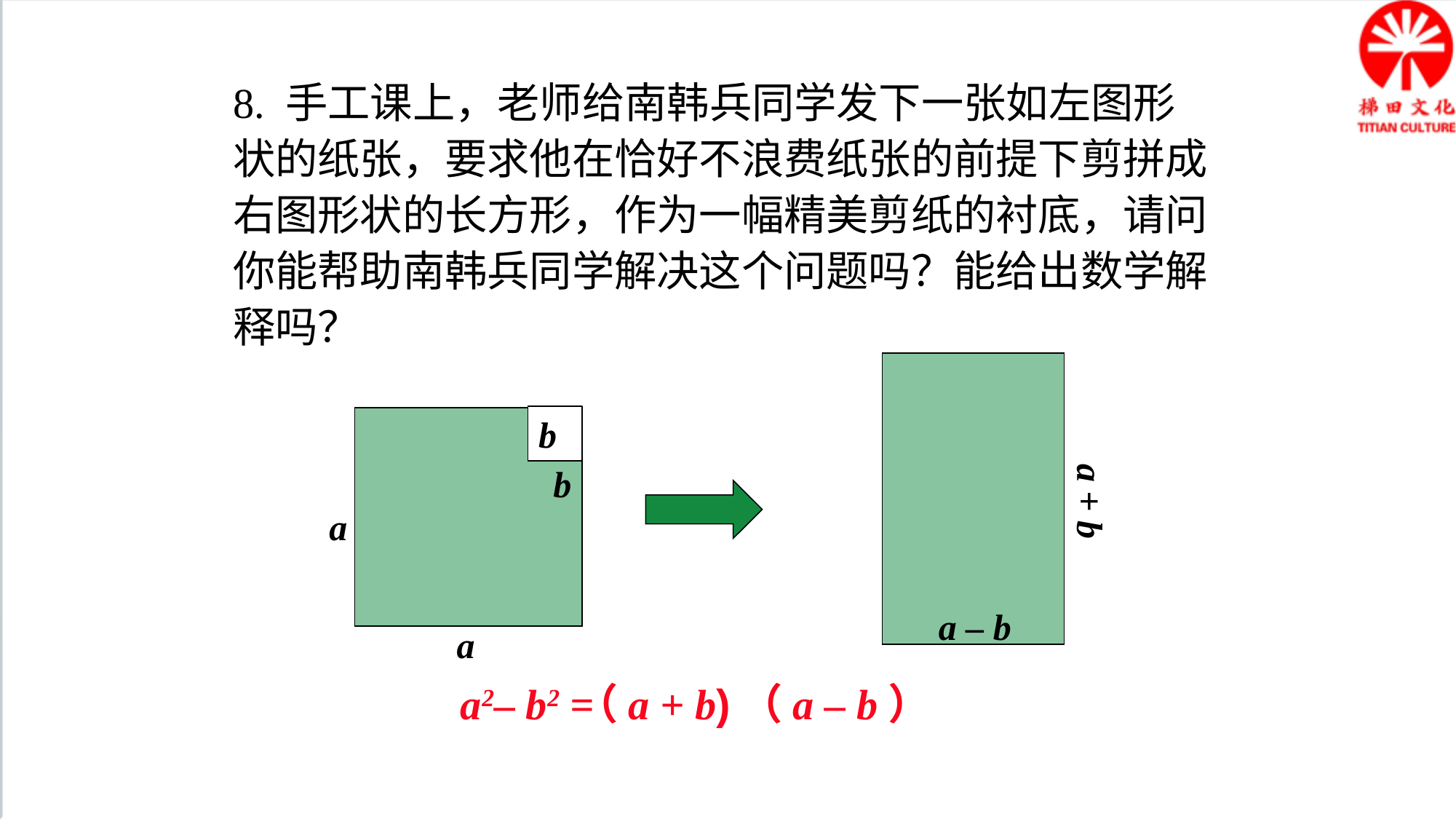

8. 手工课上，老师给南韩兵同学发下一张如左图形状的纸张，要求他在恰好不浪费纸张的前提下剪拼成右图形状的长方形，作为一幅精美剪纸的衬底，请问你能帮助南韩兵同学解决这个问题吗？能给出数学解释吗？

b
a + b
b
a
a – b
a
a2– b2 =
（a + b)（a – b）